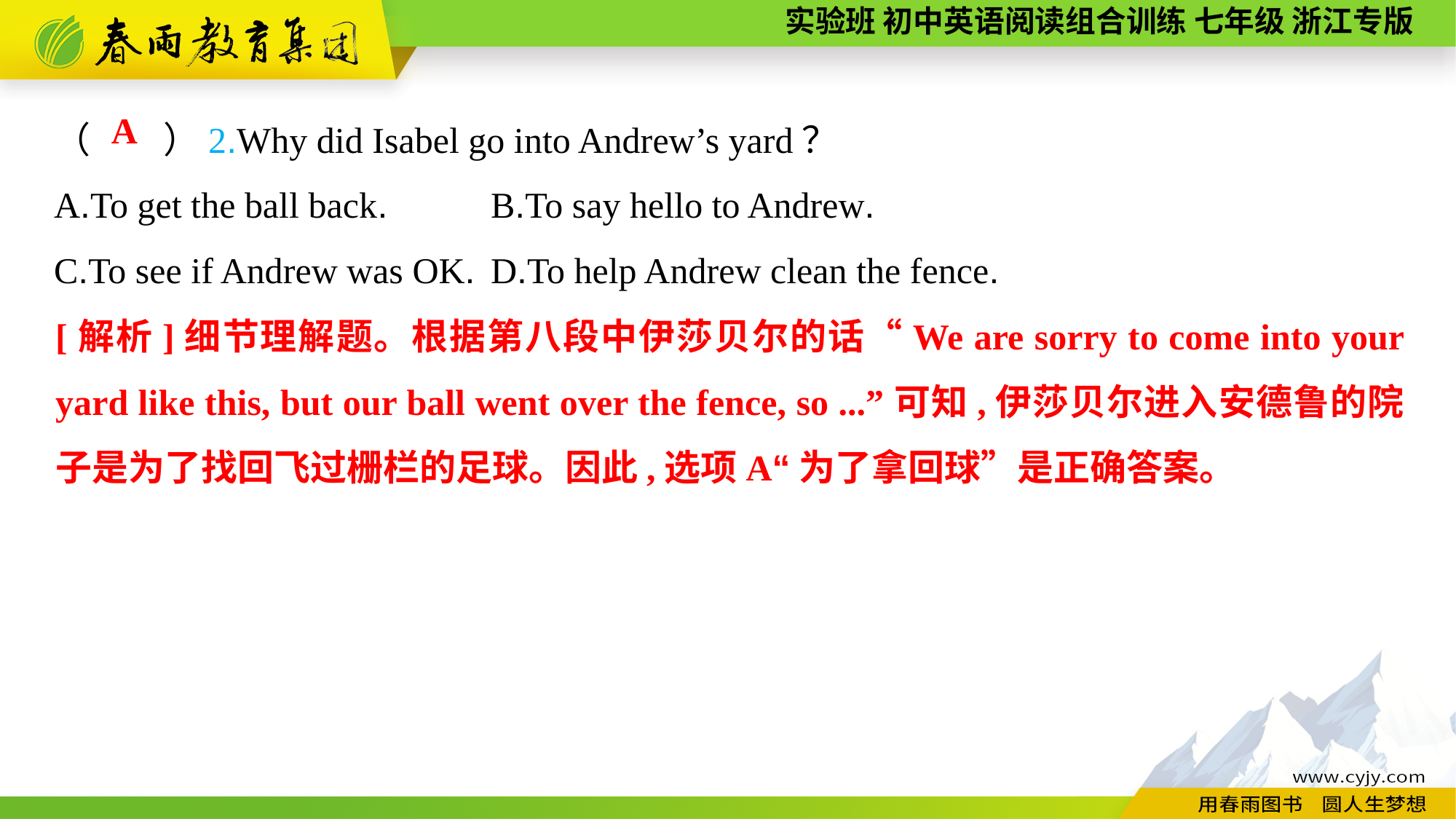

（　　）2.Why did Isabel go into Andrew’s yard？
A.To get the ball back.	B.To say hello to Andrew.
C.To see if Andrew was OK.	D.To help Andrew clean the fence.
A
[解析]细节理解题。根据第八段中伊莎贝尔的话“We are sorry to come into your yard like this, but our ball went over the fence, so ...”可知,伊莎贝尔进入安德鲁的院子是为了找回飞过栅栏的足球。因此,选项A“为了拿回球”是正确答案。